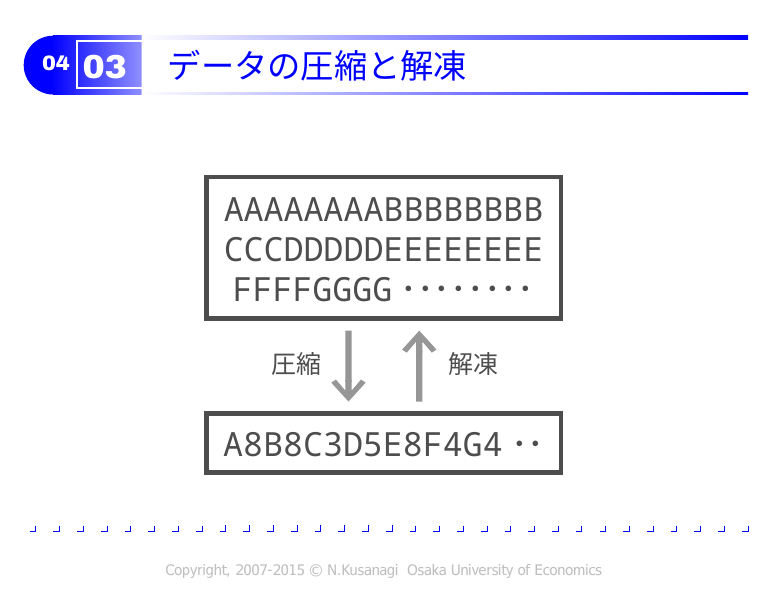

# 03   データの圧縮と解凍
AAAAAAAABBBBBBBB
CCCDDDDDEEEEEEEE
FFFFGGGG････････
圧縮
解凍

A8B8C3D5E8F4G4･･